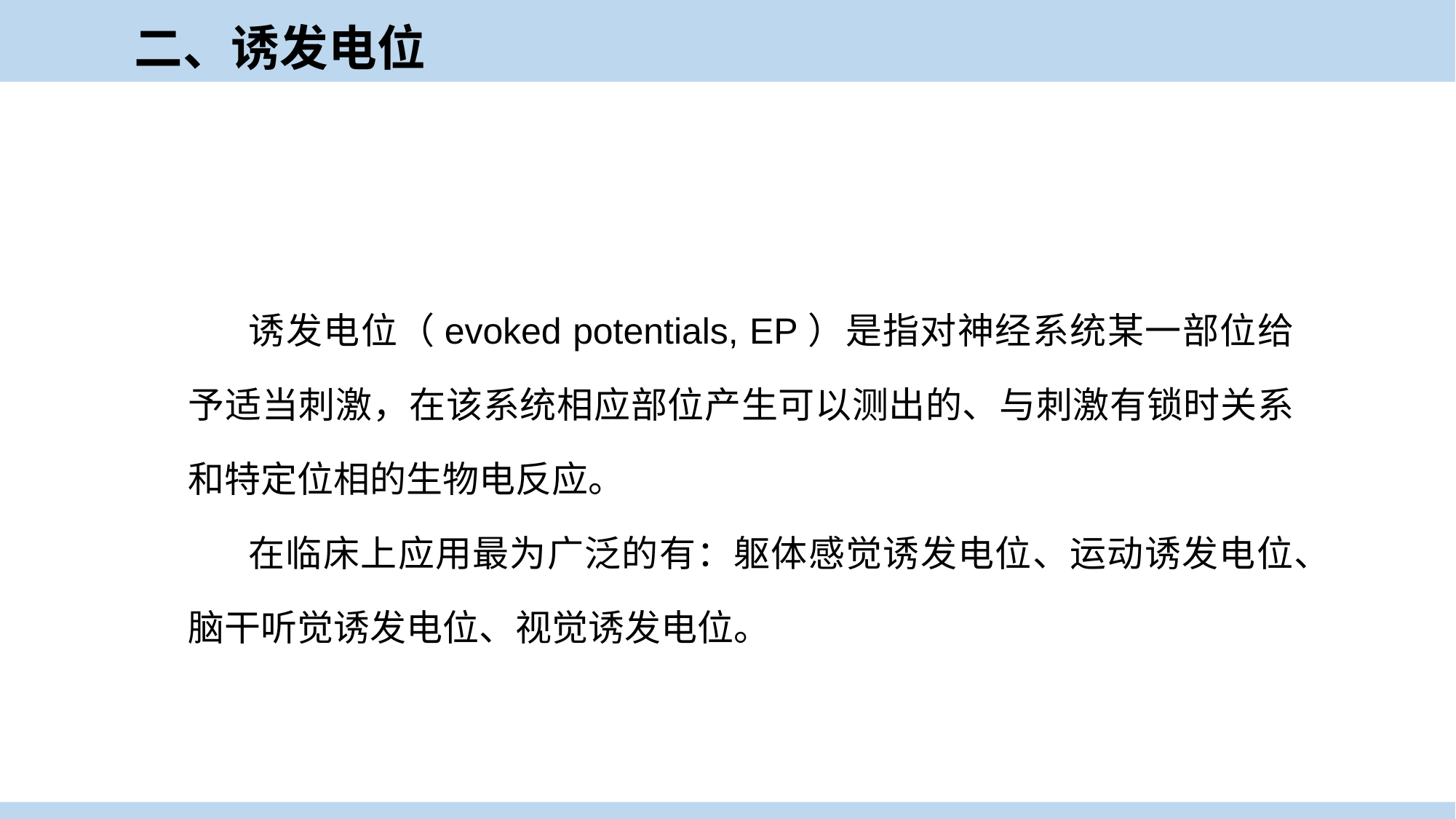

二、诱发电位
诱发电位（evoked potentials, EP）是指对神经系统某一部位给予适当刺激，在该系统相应部位产生可以测出的、与刺激有锁时关系和特定位相的生物电反应。
在临床上应用最为广泛的有：躯体感觉诱发电位、运动诱发电位、脑干听觉诱发电位、视觉诱发电位。